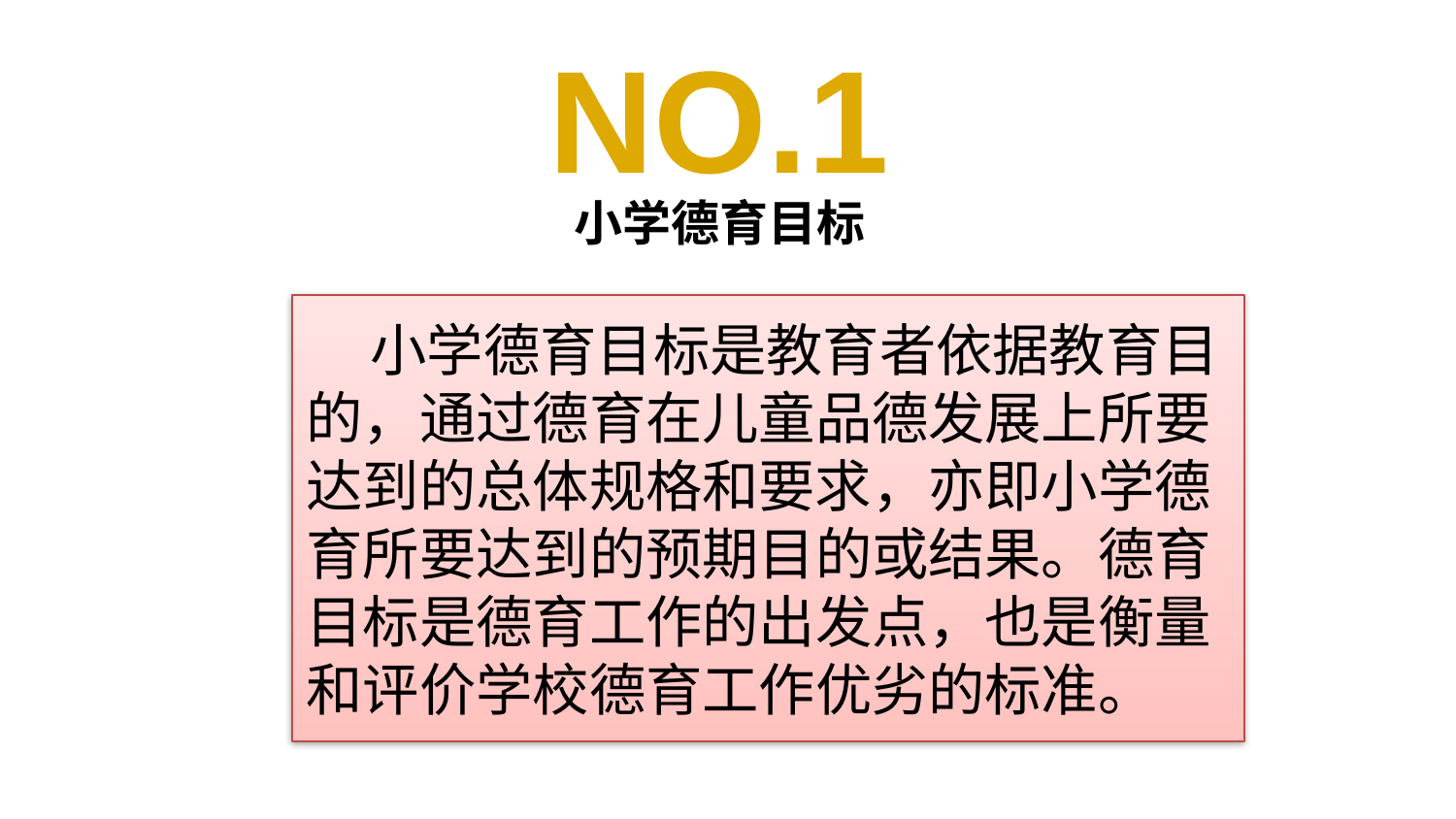

NO.1
小学德育目标
    小学德育目标是教育者依据教育目的，通过德育在儿童品德发展上所要达到的总体规格和要求，亦即小学德育所要达到的预期目的或结果。德育目标是德育工作的出发点，也是衡量和评价学校德育工作优劣的标准。